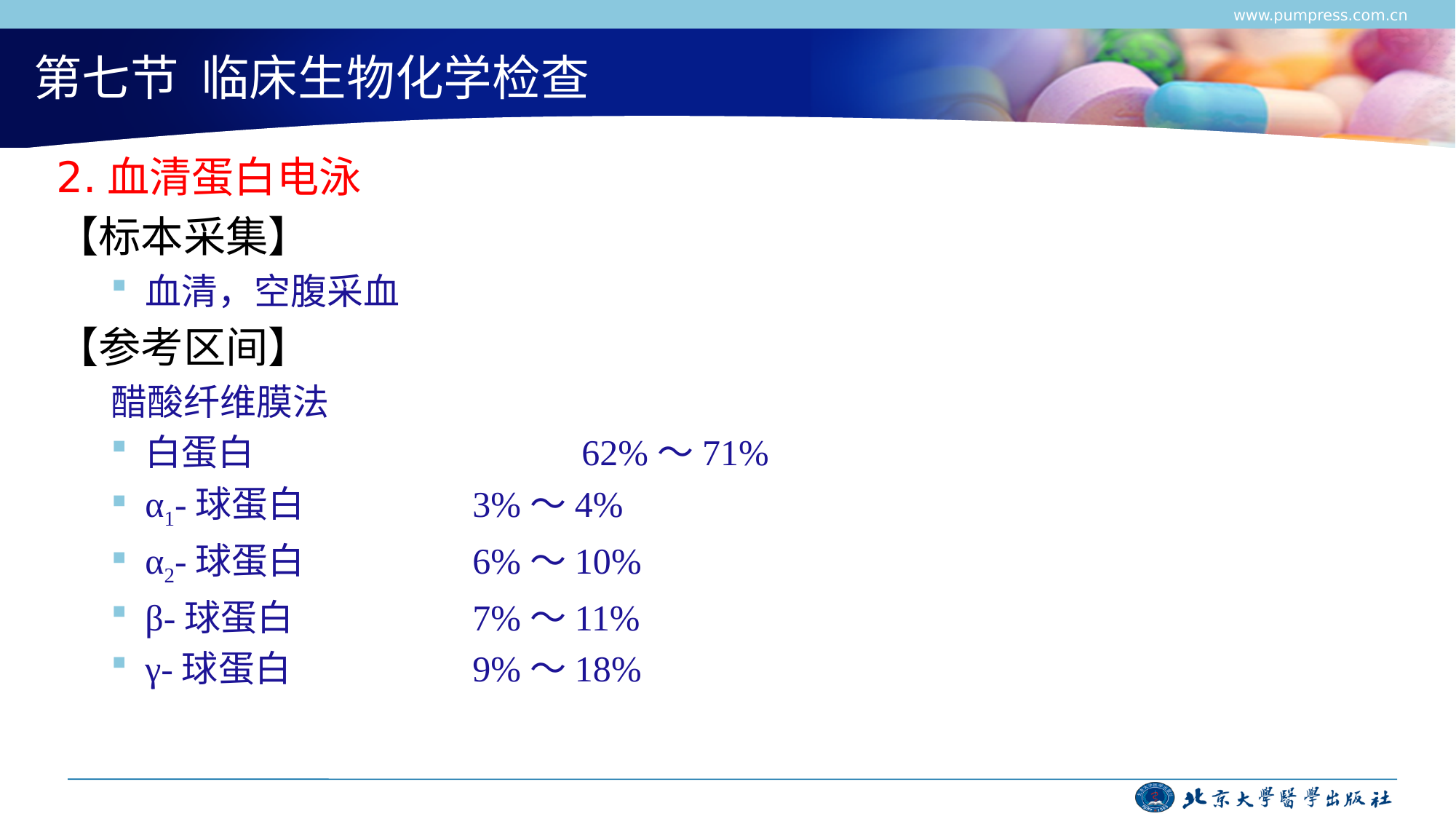

www.pumpress.com.cn
# 第七节  临床生物化学检查
2.血清蛋白电泳
【标本采集】
血清，空腹采血
【参考区间】
醋酸纤维膜法
白蛋白			62%～71%
α1-球蛋白		3%～4%
α2-球蛋白		6%～10%
β-球蛋白		7%～11%
γ-球蛋白		9%～18%